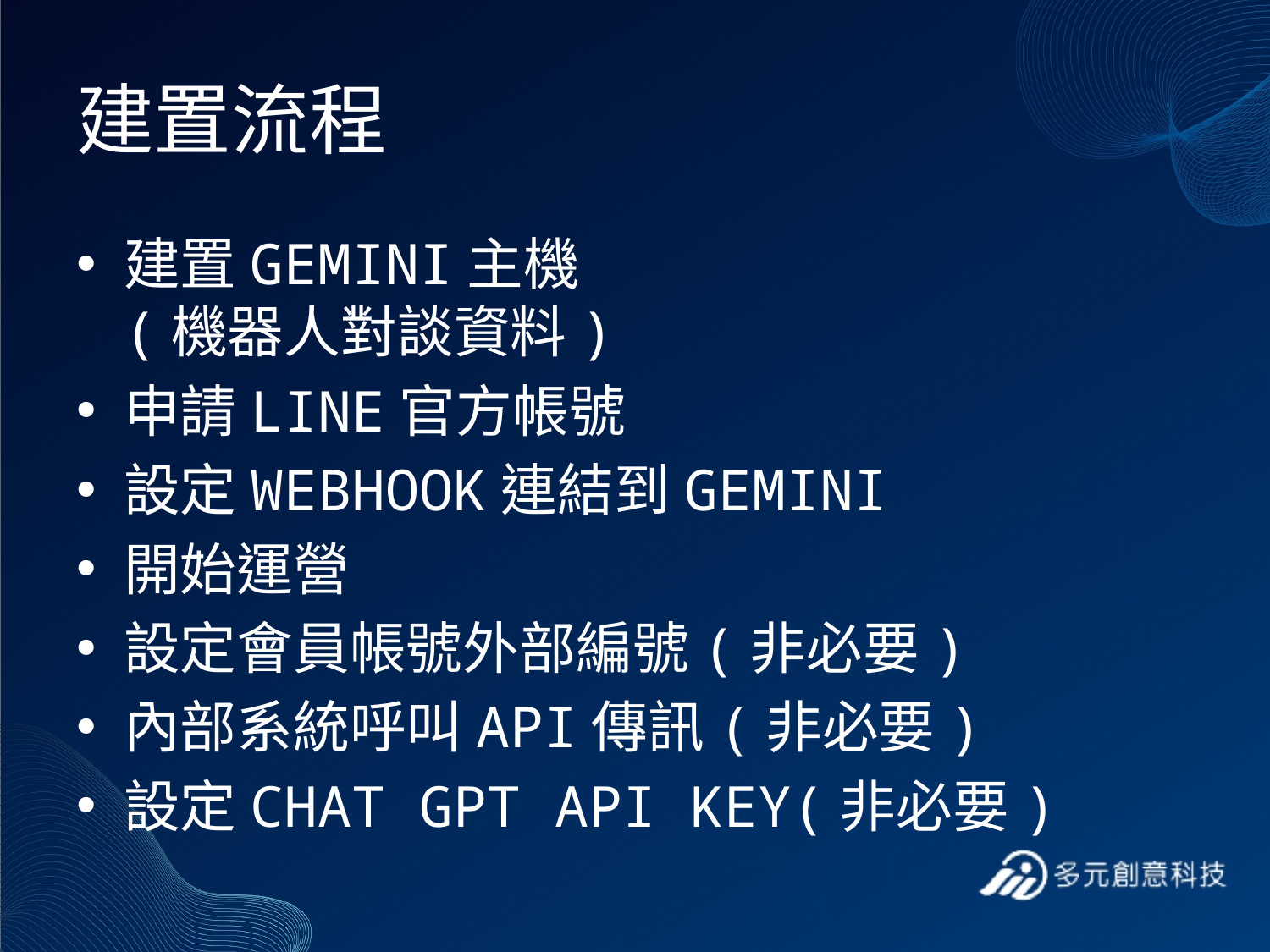

# 建置流程
建置GEMINI主機
(機器人對談資料)
申請LINE官方帳號
設定WEBHOOK連結到GEMINI
開始運營
設定會員帳號外部編號(非必要)
內部系統呼叫API傳訊(非必要)
設定CHAT GPT API KEY(非必要)